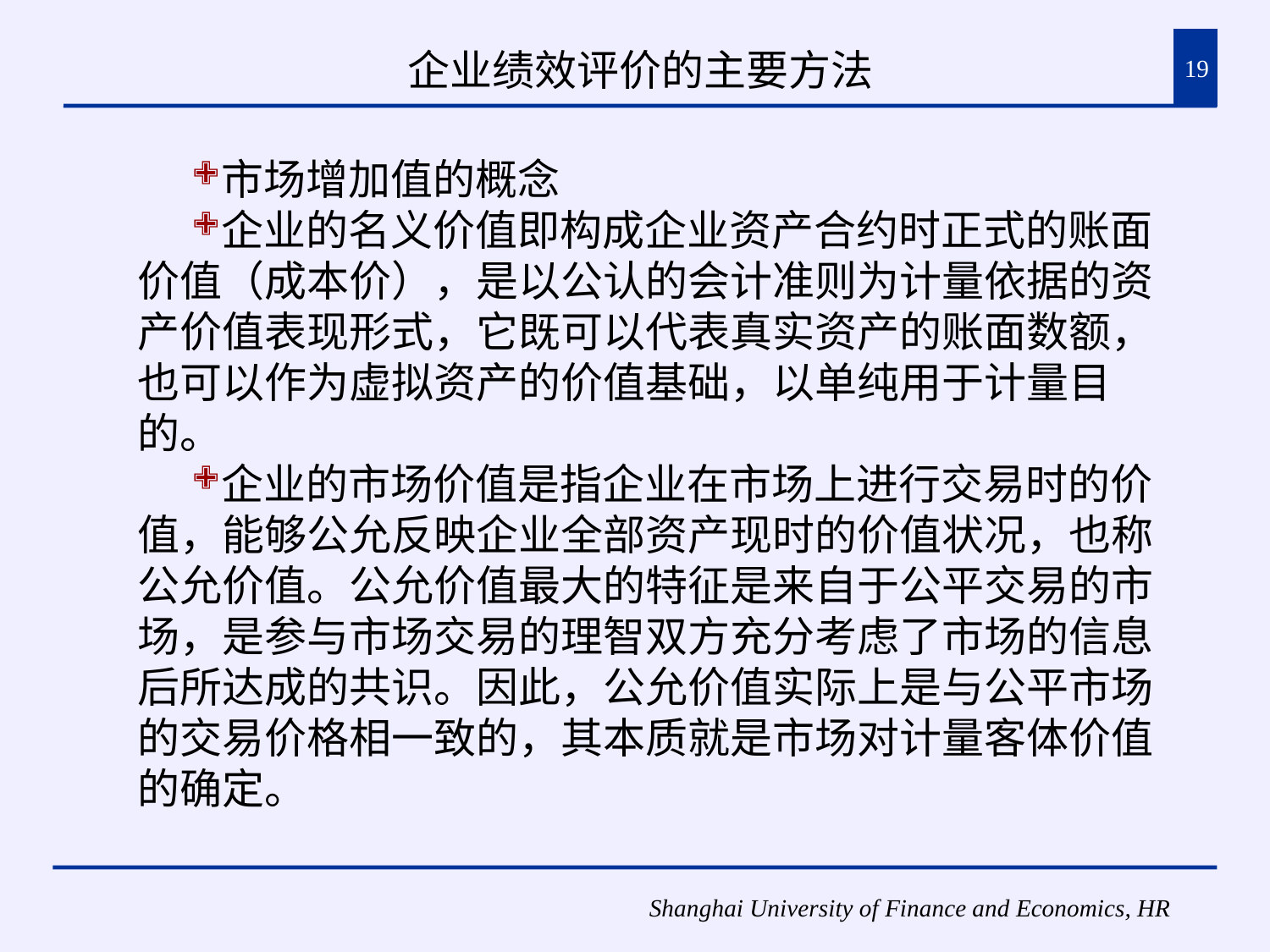

# 企业绩效评价的主要方法
19
市场增加值的概念
企业的名义价值即构成企业资产合约时正式的账面价值（成本价），是以公认的会计准则为计量依据的资产价值表现形式，它既可以代表真实资产的账面数额，也可以作为虚拟资产的价值基础，以单纯用于计量目的。
企业的市场价值是指企业在市场上进行交易时的价值，能够公允反映企业全部资产现时的价值状况，也称公允价值。公允价值最大的特征是来自于公平交易的市场，是参与市场交易的理智双方充分考虑了市场的信息后所达成的共识。因此，公允价值实际上是与公平市场的交易价格相一致的，其本质就是市场对计量客体价值的确定。